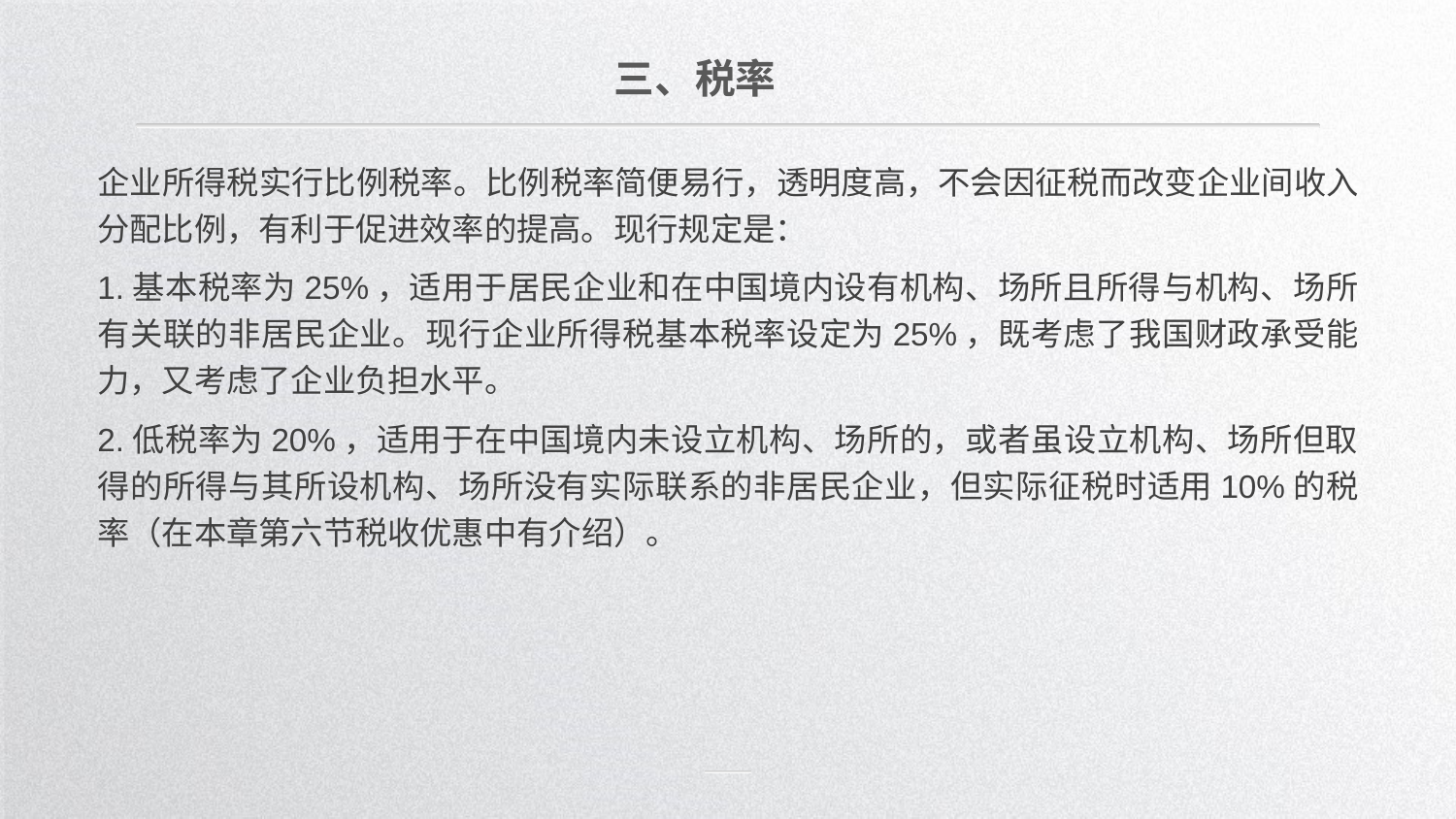

三、税率
企业所得税实行比例税率。比例税率简便易行，透明度高，不会因征税而改变企业间收入分配比例，有利于促进效率的提高。现行规定是：
1.基本税率为25%，适用于居民企业和在中国境内设有机构、场所且所得与机构、场所有关联的非居民企业。现行企业所得税基本税率设定为25%，既考虑了我国财政承受能力，又考虑了企业负担水平。
2.低税率为20%，适用于在中国境内未设立机构、场所的，或者虽设立机构、场所但取得的所得与其所设机构、场所没有实际联系的非居民企业，但实际征税时适用10%的税率（在本章第六节税收优惠中有介绍）。